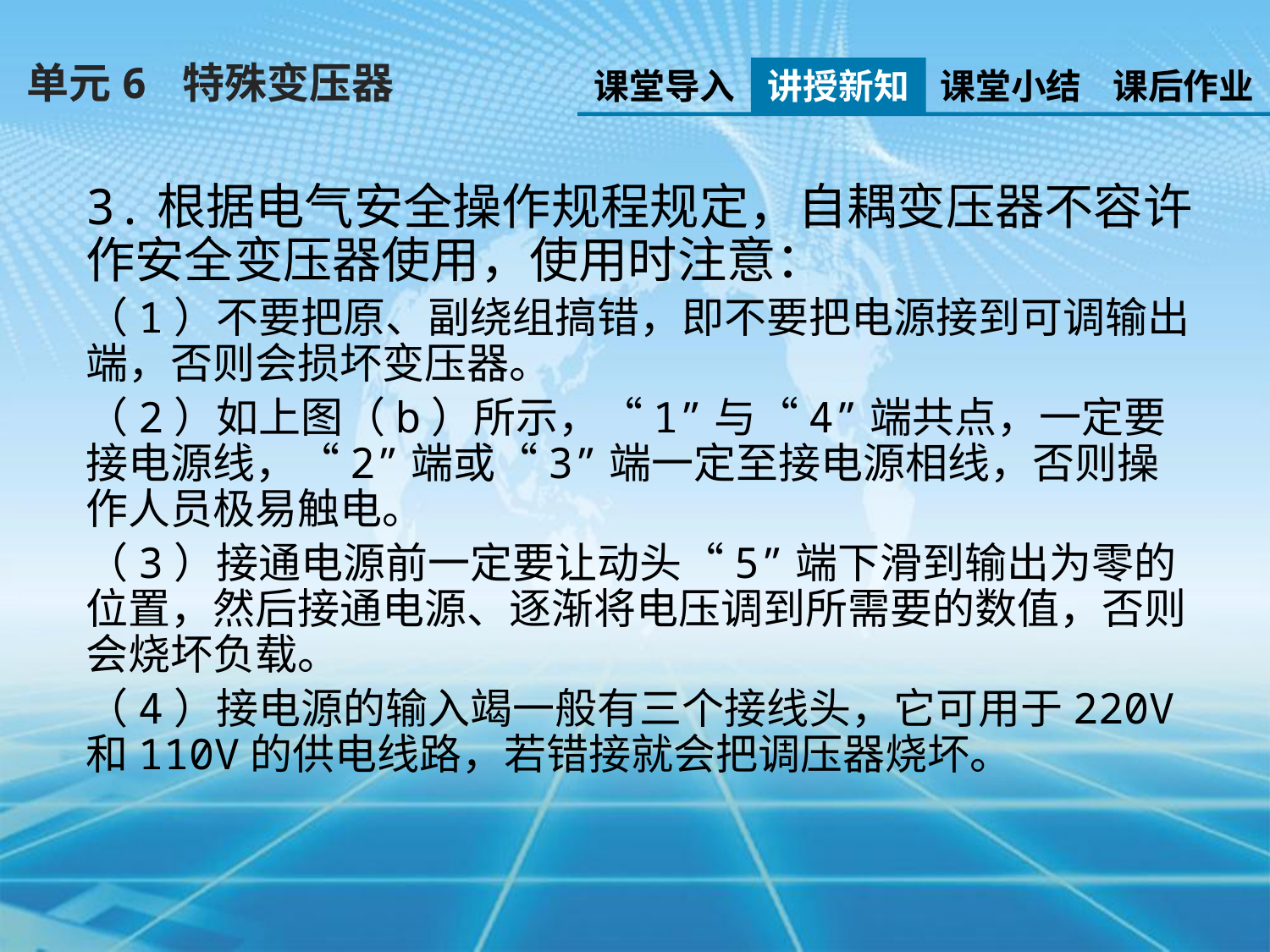

单元6 特殊变压器
课堂导入
讲授新知
课堂小结
课后作业
3.根据电气安全操作规程规定，自耦变压器不容许作安全变压器使用，使用时注意：
（1）不要把原、副绕组搞错，即不要把电源接到可调输出端，否则会损坏变压器。
（2）如上图（b）所示，“1”与“4”端共点，一定要接电源线，“2”端或“3”端一定至接电源相线，否则操作人员极易触电。
（3）接通电源前一定要让动头“5”端下滑到输出为零的位置，然后接通电源、逐渐将电压调到所需要的数值，否则会烧坏负载。
（4）接电源的输入竭一般有三个接线头，它可用于220V和110V的供电线路，若错接就会把调压器烧坏。